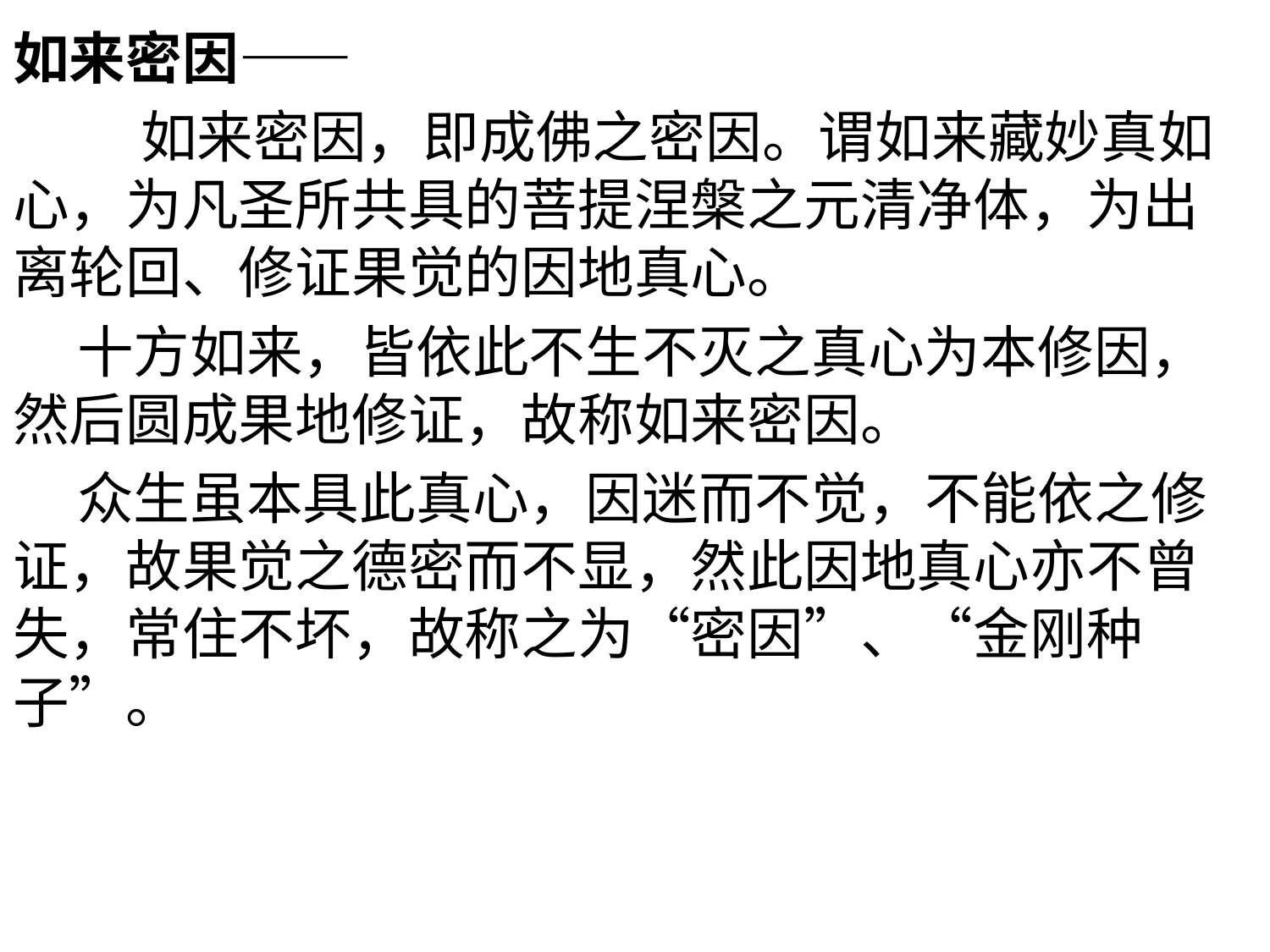

如来密因——
         如来密因，即成佛之密因。谓如来藏妙真如心，为凡圣所共具的菩提涅槃之元清净体，为出离轮回、修证果觉的因地真心。
    十方如来，皆依此不生不灭之真心为本修因，然后圆成果地修证，故称如来密因。
    众生虽本具此真心，因迷而不觉，不能依之修证，故果觉之德密而不显，然此因地真心亦不曾失，常住不坏，故称之为“密因”、“金刚种子”。